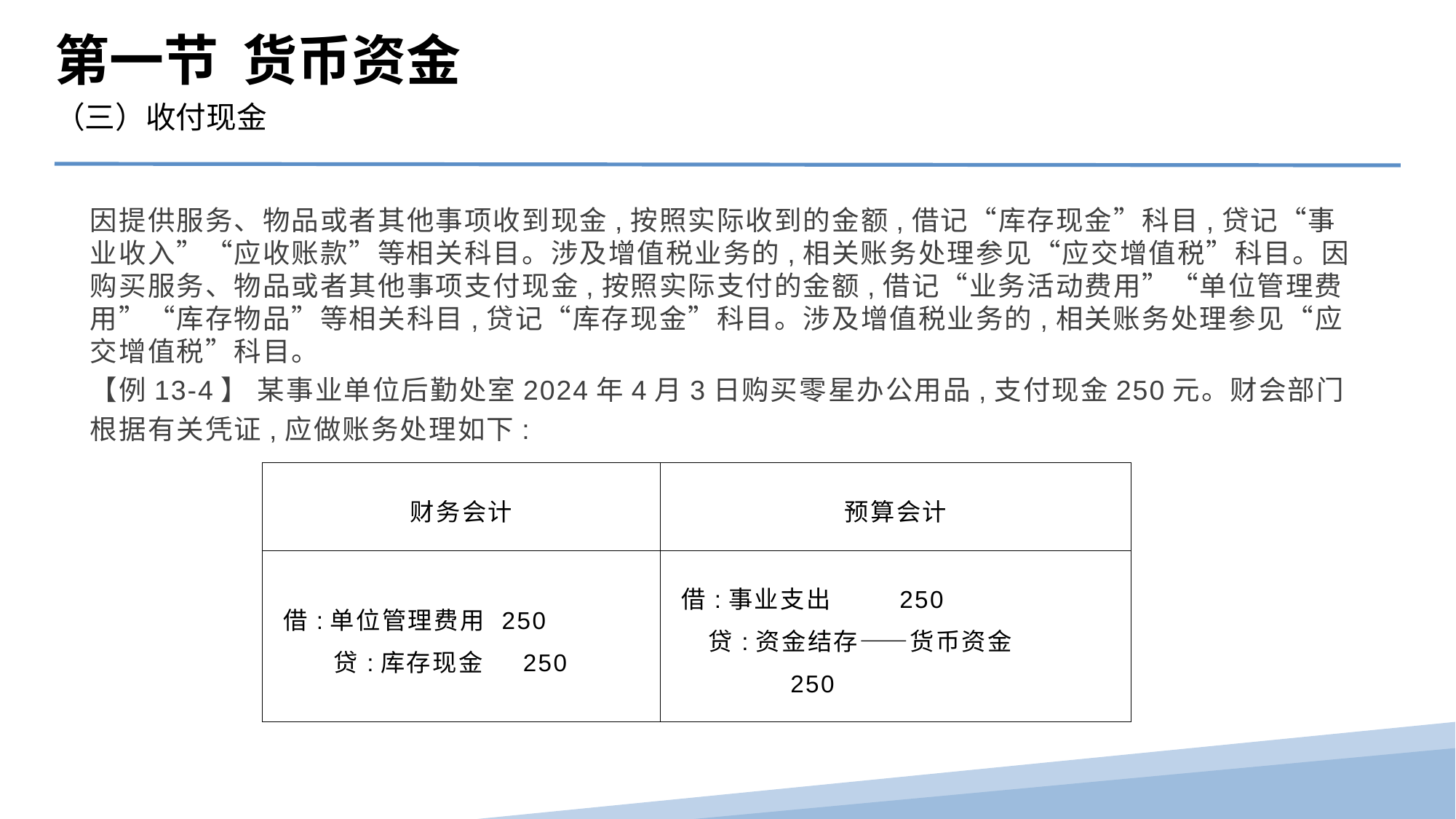

第一节  货币资金
（三）收付现金
因提供服务、物品或者其他事项收到现金,按照实际收到的金额,借记“库存现金”科目,贷记“事业收入”“应收账款”等相关科目。涉及增值税业务的,相关账务处理参见“应交增值税”科目。因购买服务、物品或者其他事项支付现金,按照实际支付的金额,借记“业务活动费用”“单位管理费用”“库存物品”等相关科目,贷记“库存现金”科目。涉及增值税业务的,相关账务处理参见“应交增值税”科目。
【例13-4】 某事业单位后勤处室2024年4月3日购买零星办公用品,支付现金250元。财会部门根据有关凭证,应做账务处理如下:
| 财务会计 | 预算会计 |
| --- | --- |
| 借:单位管理费用 250 贷:库存现金 250 | 借:事业支出 250 贷:资金结存——货币资金 250 |